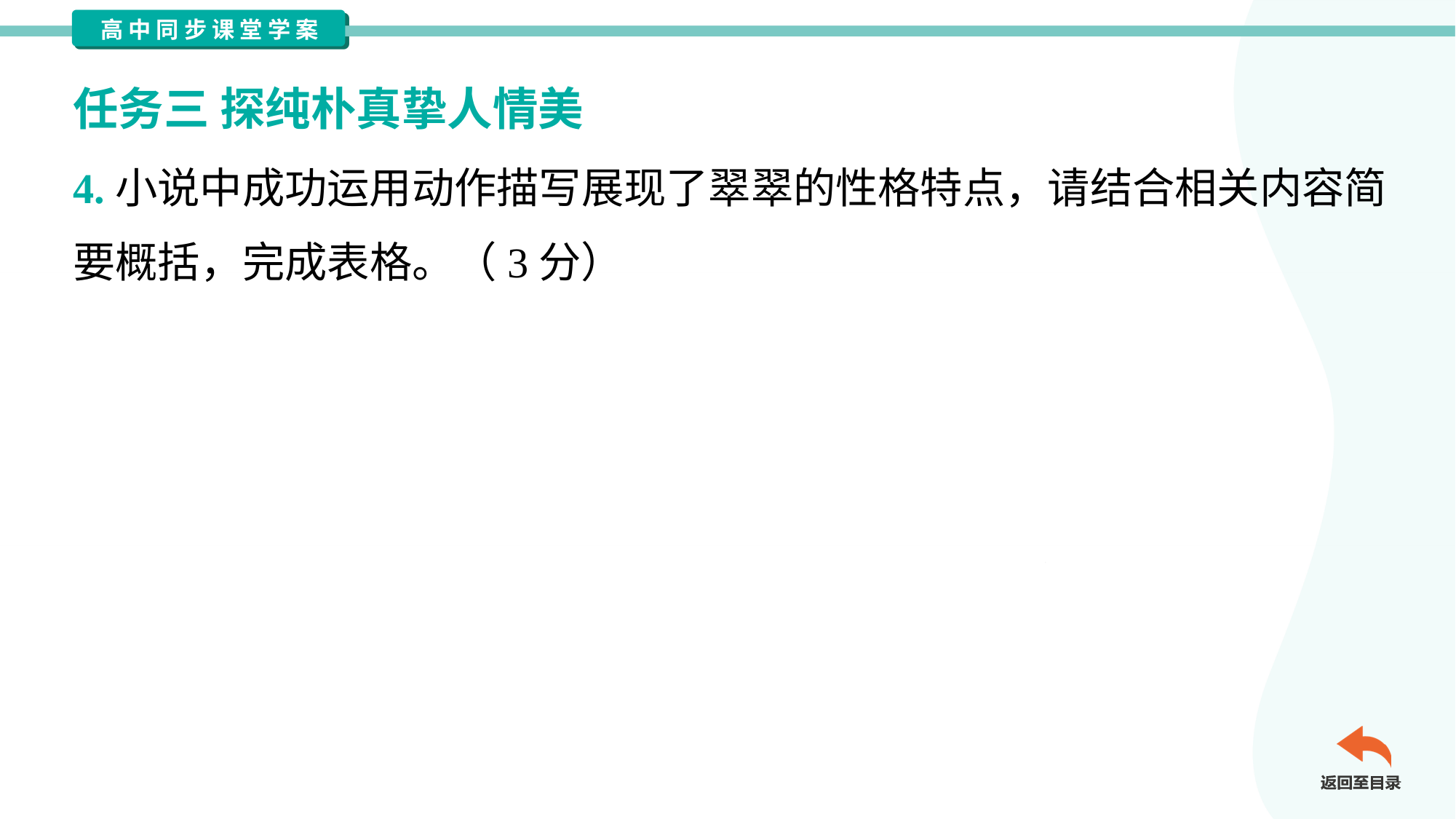

任务三 探纯朴真挚人情美
4.小说中成功运用动作描写展现了翠翠的性格特点，请结合相关内容简
要概括，完成表格。（3分）